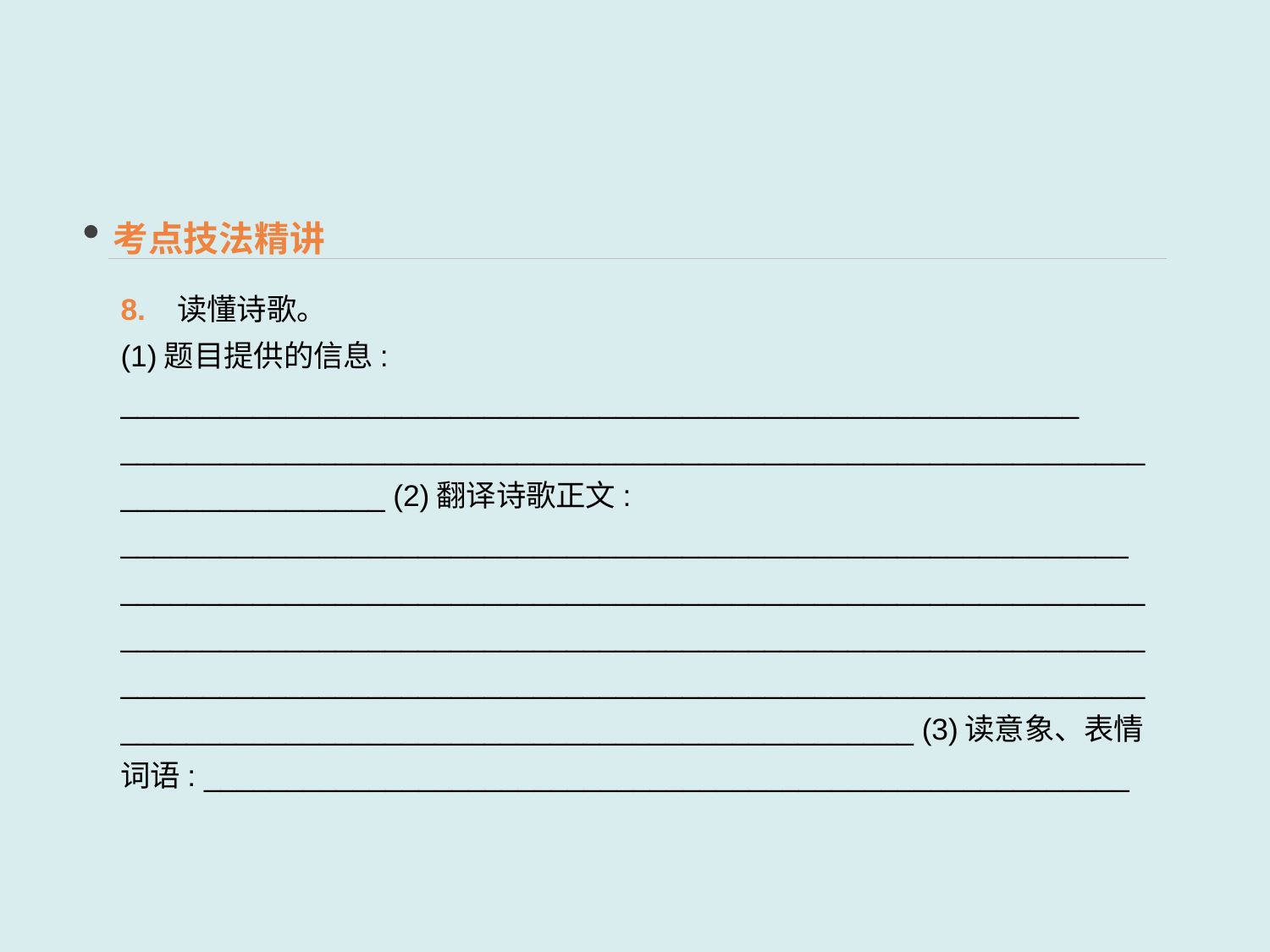

考点技法精讲

8.   读懂诗歌。
(1)题目提供的信息: __________________________________________________________
______________________________________________________________________________ (2)翻译诗歌正文: _____________________________________________________________
__________________________________________________________________________________________________________________________________________________________________________________________________________________________________________ (3)读意象、表情词语: ________________________________________________________